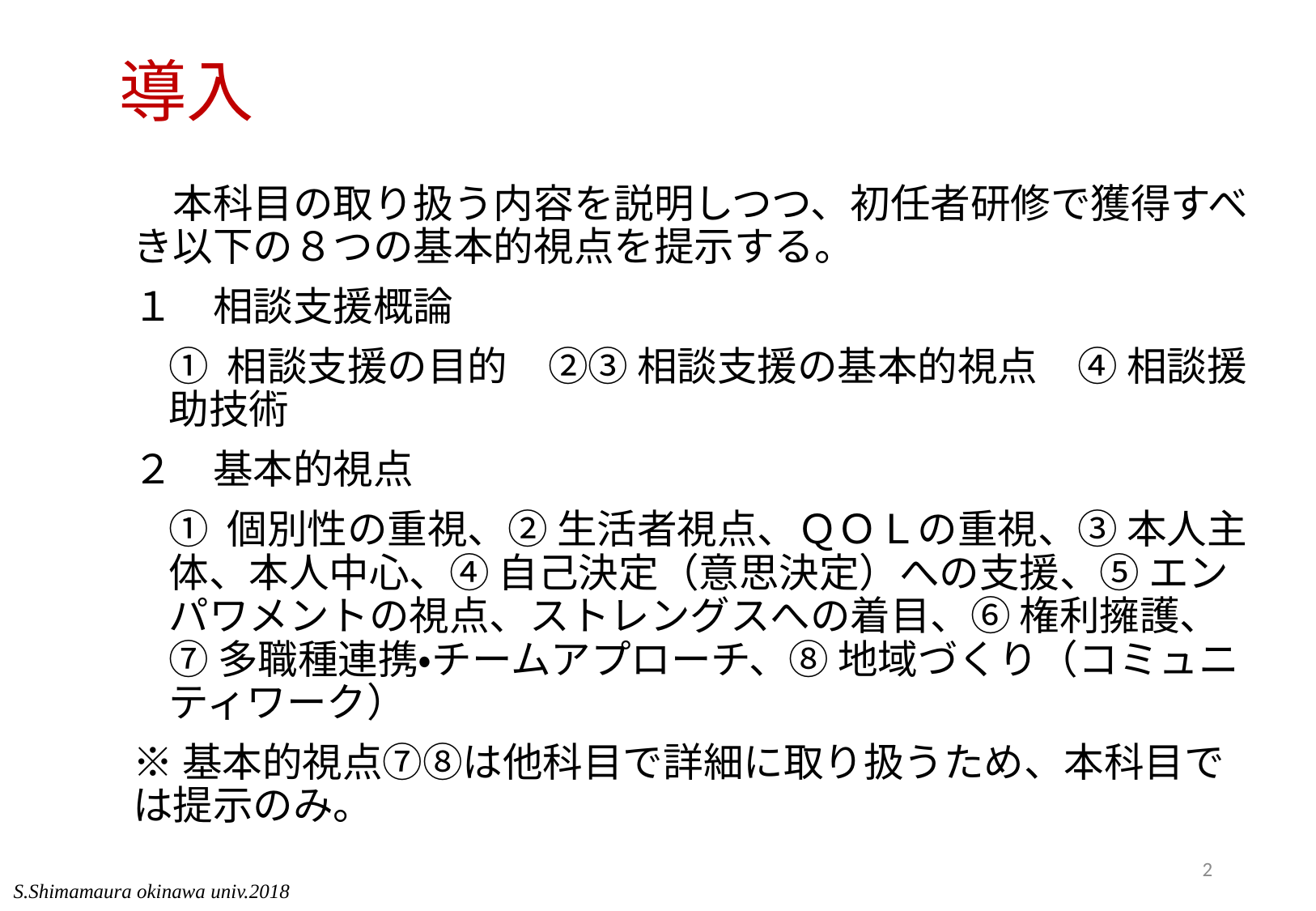

# 導入
　本科目の取り扱う内容を説明しつつ、初任者研修で獲得すべき以下の８つの基本的視点を提示する。
１　相談支援概論
① 相談支援の目的　②③ 相談支援の基本的視点　④ 相談援助技術
２　基本的視点
① 個別性の重視、② 生活者視点、ＱＯＬの重視、③ 本人主体、本人中心、④ 自己決定（意思決定）への支援、⑤ エンパワメントの視点、ストレングスへの着目、⑥ 権利擁護、⑦ 多職種連携・チームアプローチ、⑧ 地域づくり（コミュニティワーク）
※基本的視点⑦⑧は他科目で詳細に取り扱うため、本科目では提示のみ。
2
S.Shimamaura okinawa univ.2018